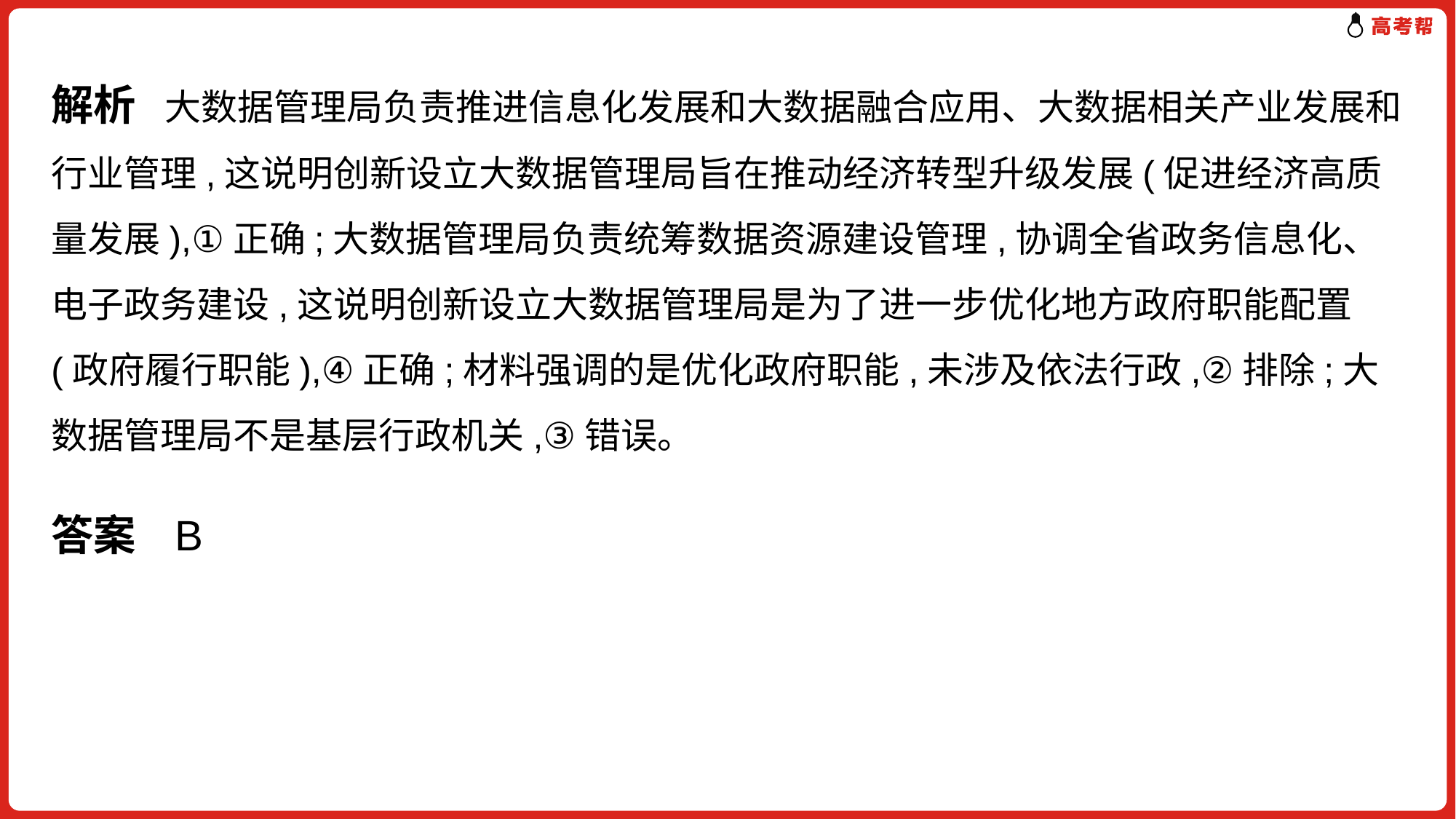

# 解析   大数据管理局负责推进信息化发展和大数据融合应用、大数据相关产业发展和行业管理,这说明创新设立大数据管理局旨在推动经济转型升级发展(促进经济高质量发展),①正确;大数据管理局负责统筹数据资源建设管理,协调全省政务信息化、电子政务建设,这说明创新设立大数据管理局是为了进一步优化地方政府职能配置(政府履行职能),④正确;材料强调的是优化政府职能,未涉及依法行政,②排除;大数据管理局不是基层行政机关,③错误。
答案   B